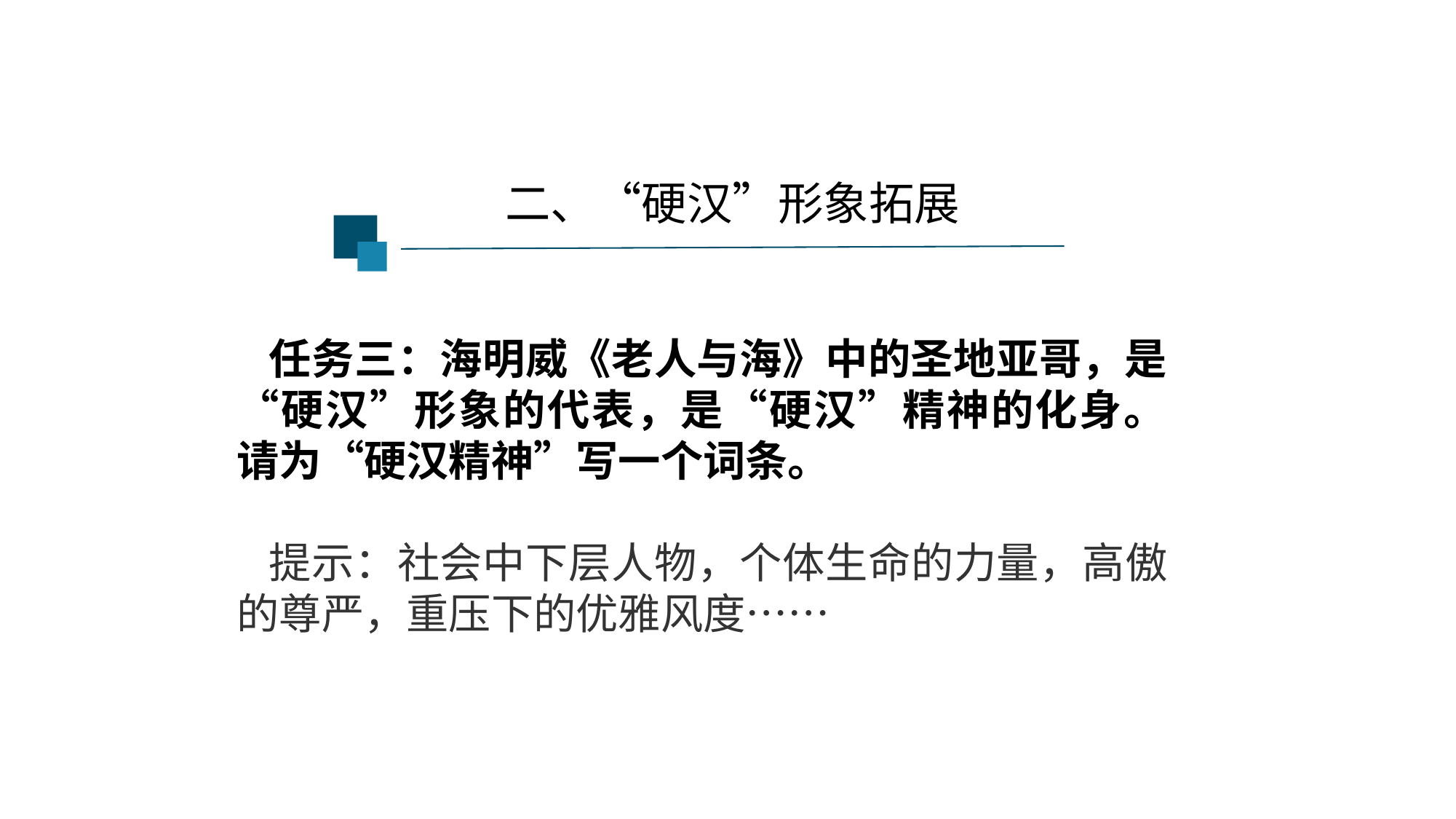

二、“硬汉”形象拓展

任务三：海明威《老人与海》中的圣地亚哥，是“硬汉”形象的代表，是“硬汉”精神的化身。请为“硬汉精神”写一个词条。

提示：社会中下层人物，个体生命的力量，高傲的尊严，重压下的优雅风度……